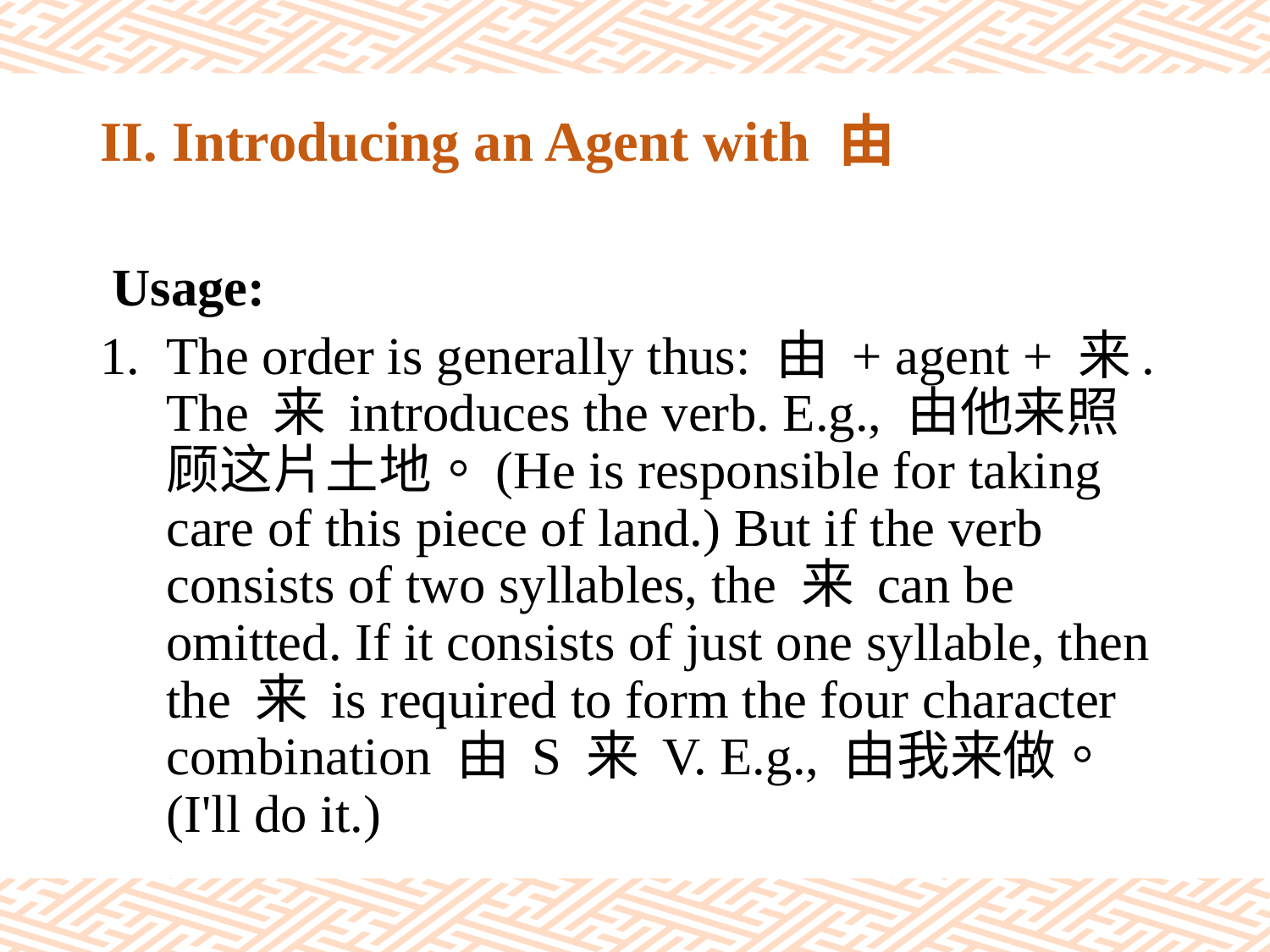

# II. Introducing an Agent with 由
 Usage:
The order is generally thus: 由 + agent + 来. The 来 introduces the verb. E.g., 由他来照顾这片土地。(He is responsible for taking care of this piece of land.) But if the verb consists of two syllables, the 来 can be omitted. If it consists of just one syllable, then the 来 is required to form the four character combination 由 S 来 V. E.g., 由我来做。(I'll do it.)